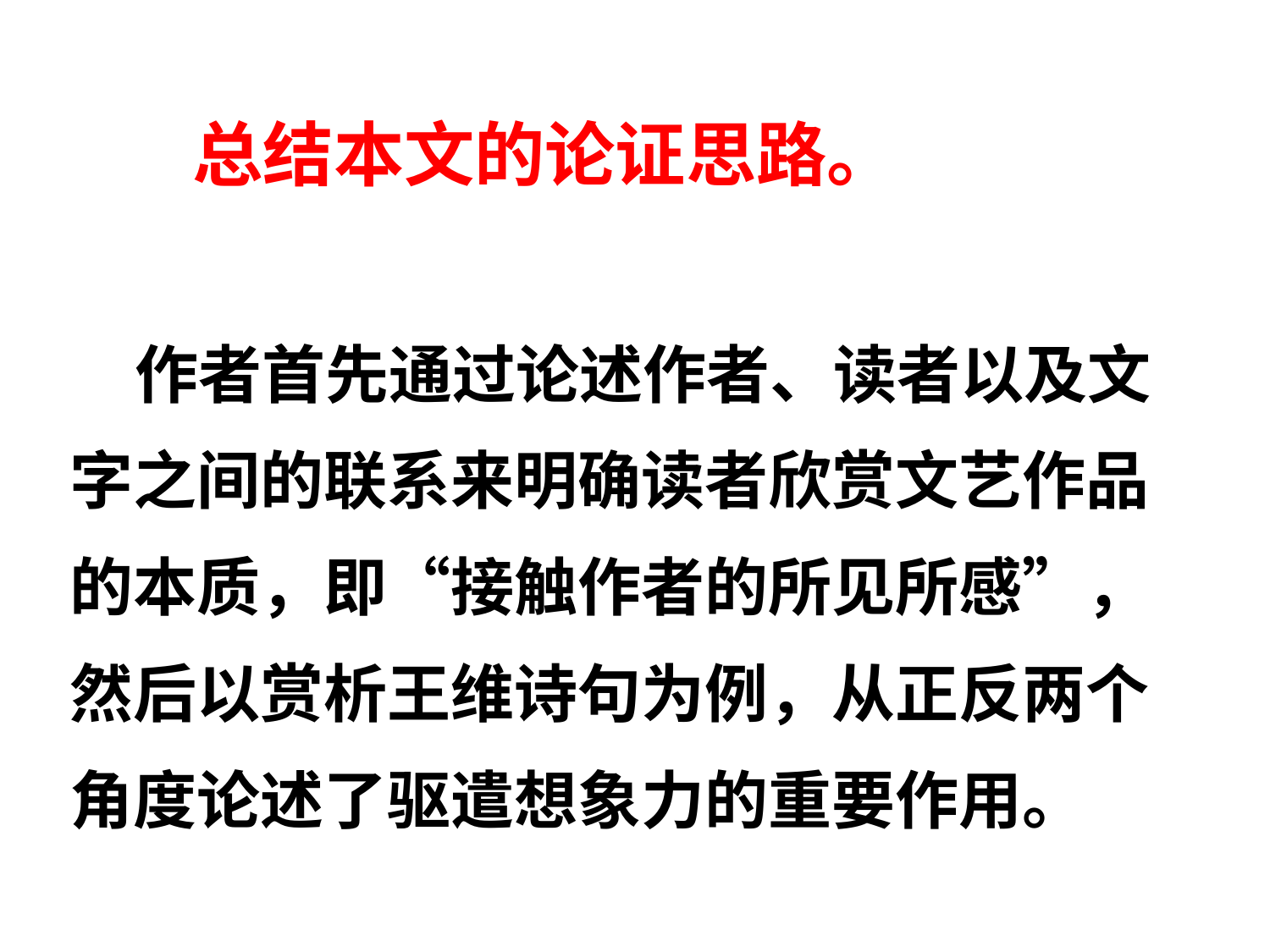

总结本文的论证思路。
    作者首先通过论述作者、读者以及文字之间的联系来明确读者欣赏文艺作品的本质，即“接触作者的所见所感”，然后以赏析王维诗句为例，从正反两个角度论述了驱遣想象力的重要作用。